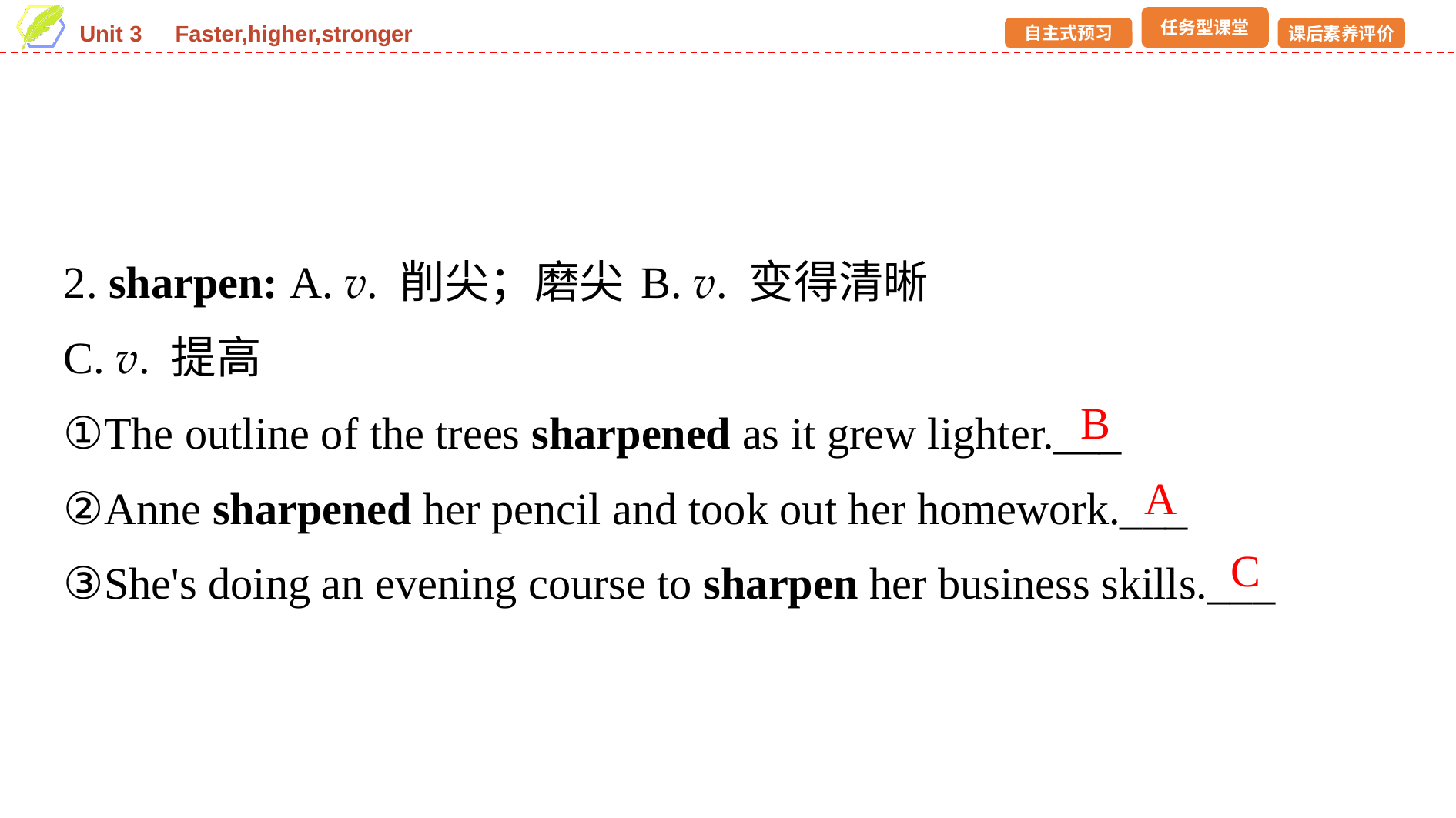

2. sharpen: A. v. 削尖；磨尖	B. v. 变得清晰
C. v. 提高
①The outline of the trees sharpened as it grew lighter.___
②Anne sharpened her pencil and took out her homework.___
③She's doing an evening course to sharpen her business skills.___
B
A
C